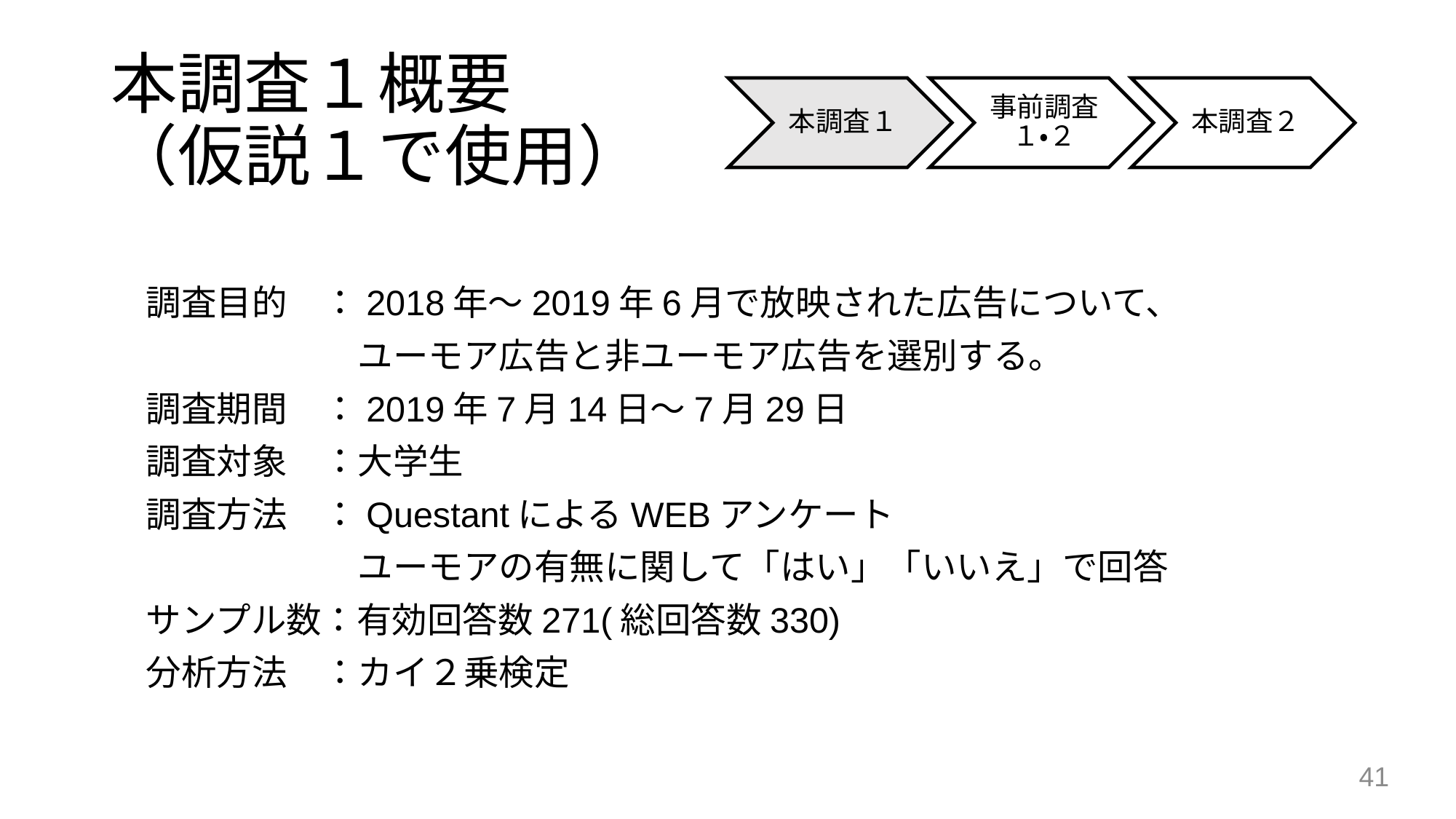

# 本調査１概要 （仮説１で使用）
本調査１
事前調査１・２
本調査２
　調査目的　：2018年～2019年6月で放映された広告について、
　　　　　　　ユーモア広告と非ユーモア広告を選別する。
　調査期間　：2019年7月14日～7月29日
　調査対象　：大学生
　調査方法　：QuestantによるWEBアンケート
　　　　　　　ユーモアの有無に関して「はい」「いいえ」で回答
　サンプル数：有効回答数271(総回答数330)
　分析方法　：カイ２乗検定
41